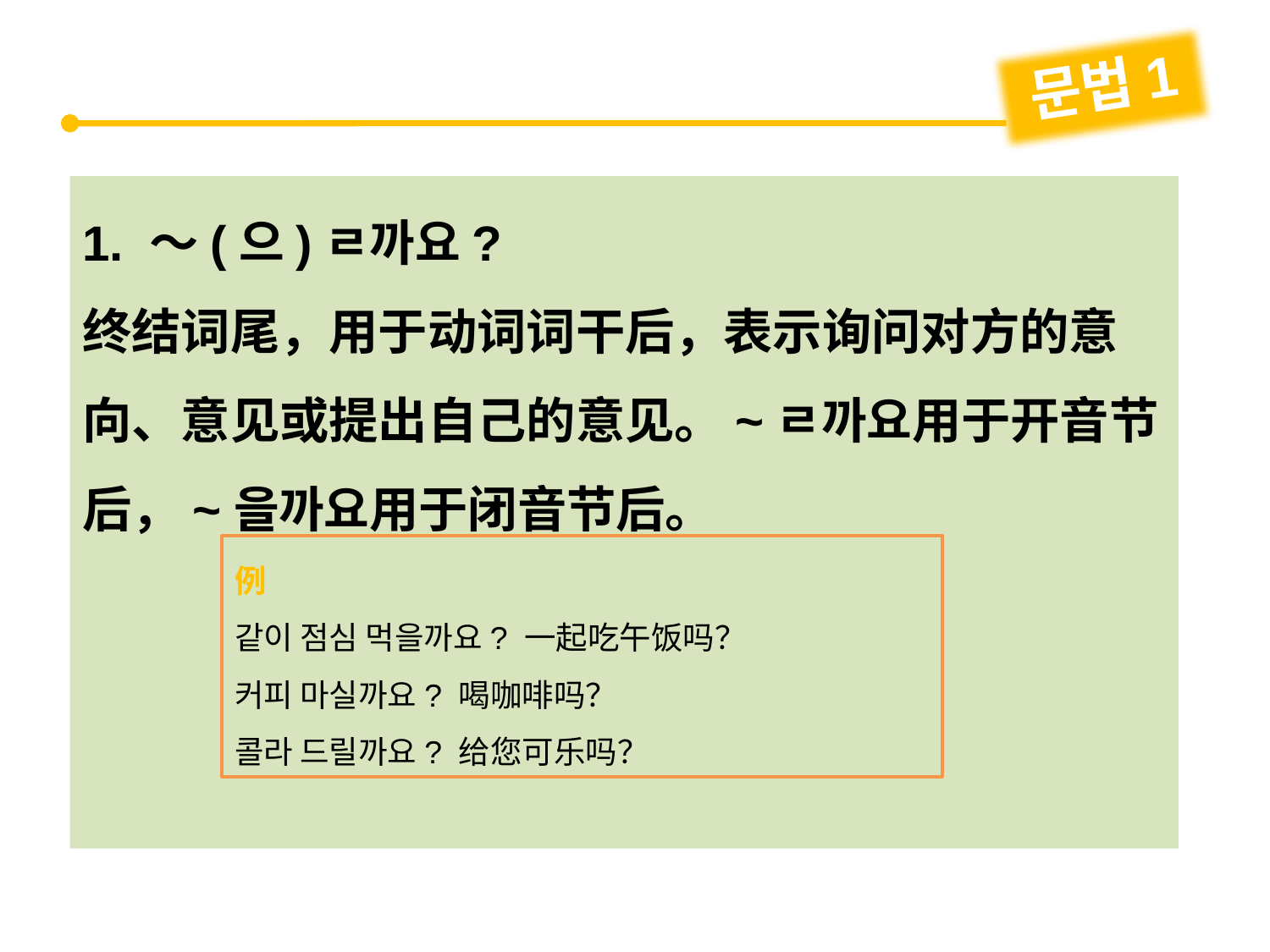

문법1
1. ～(으)ㄹ까요?
终结词尾，用于动词词干后，表示询问对方的意向、意见或提出自己的意见。~ㄹ까요用于开音节后，~을까요用于闭音节后。

例
같이 점심 먹을까요? 一起吃午饭吗？
커피 마실까요? 喝咖啡吗？
콜라 드릴까요? 给您可乐吗？